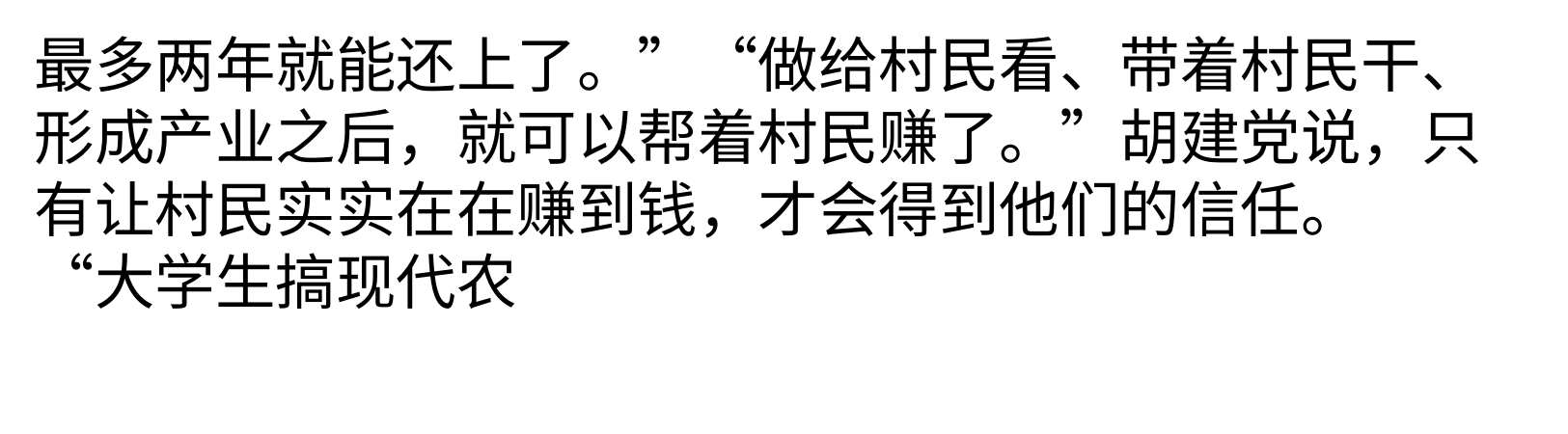

最多两年就能还上了。”“做给村民看、带着村民干、形成产业之后，就可以帮着村民赚了。”胡建党说，只有让村民实实在在赚到钱，才会得到他们的信任。　　“大学生搞现代农